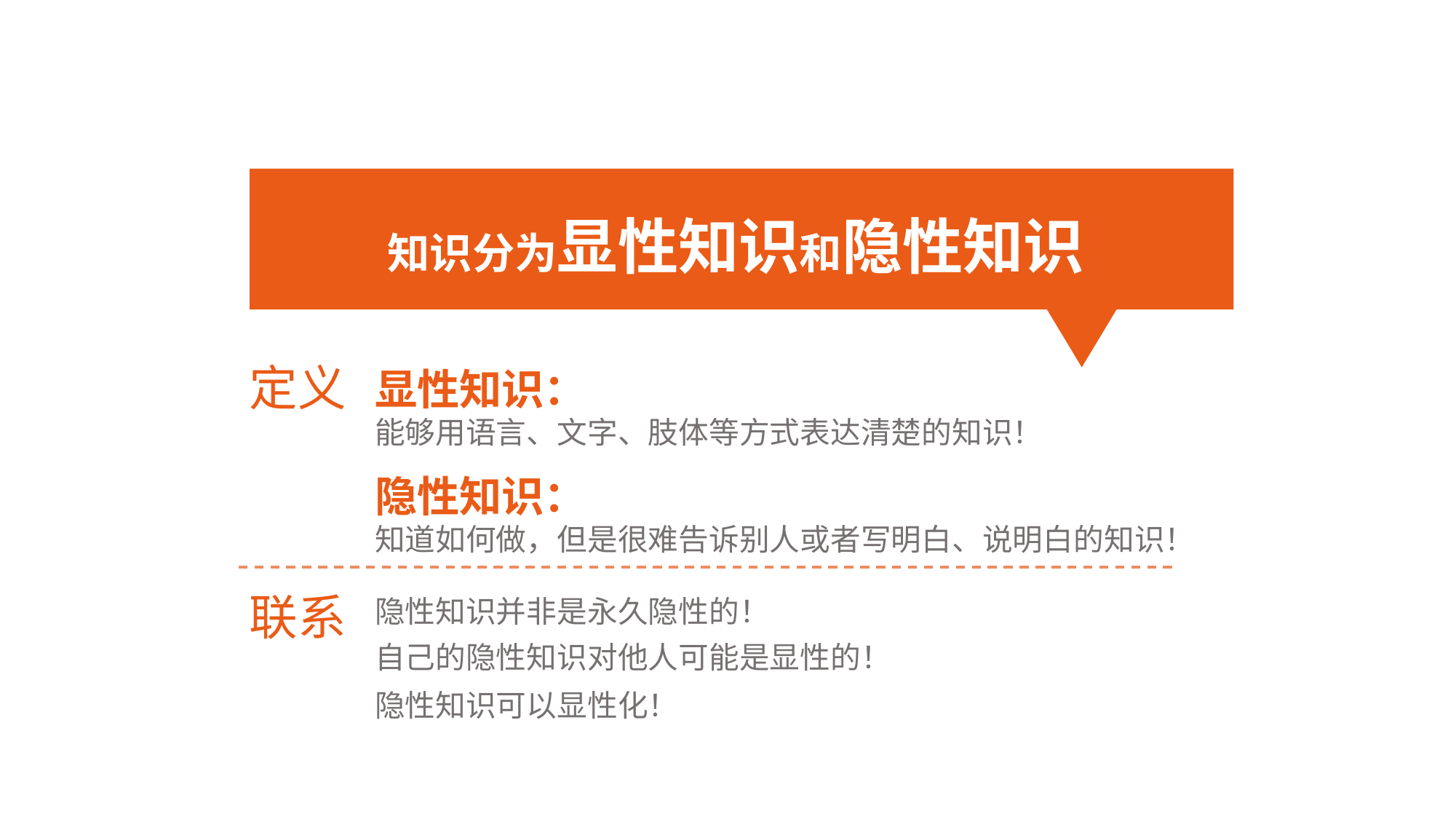

知识分为显性知识和隐性知识
定义
显性知识：
能够用语言、文字、肢体等方式表达清楚的知识！
隐性知识：
知道如何做，但是很难告诉别人或者写明白、说明白的知识！
联系
隐性知识并非是永久隐性的！
自己的隐性知识对他人可能是显性的！
隐性知识可以显性化！